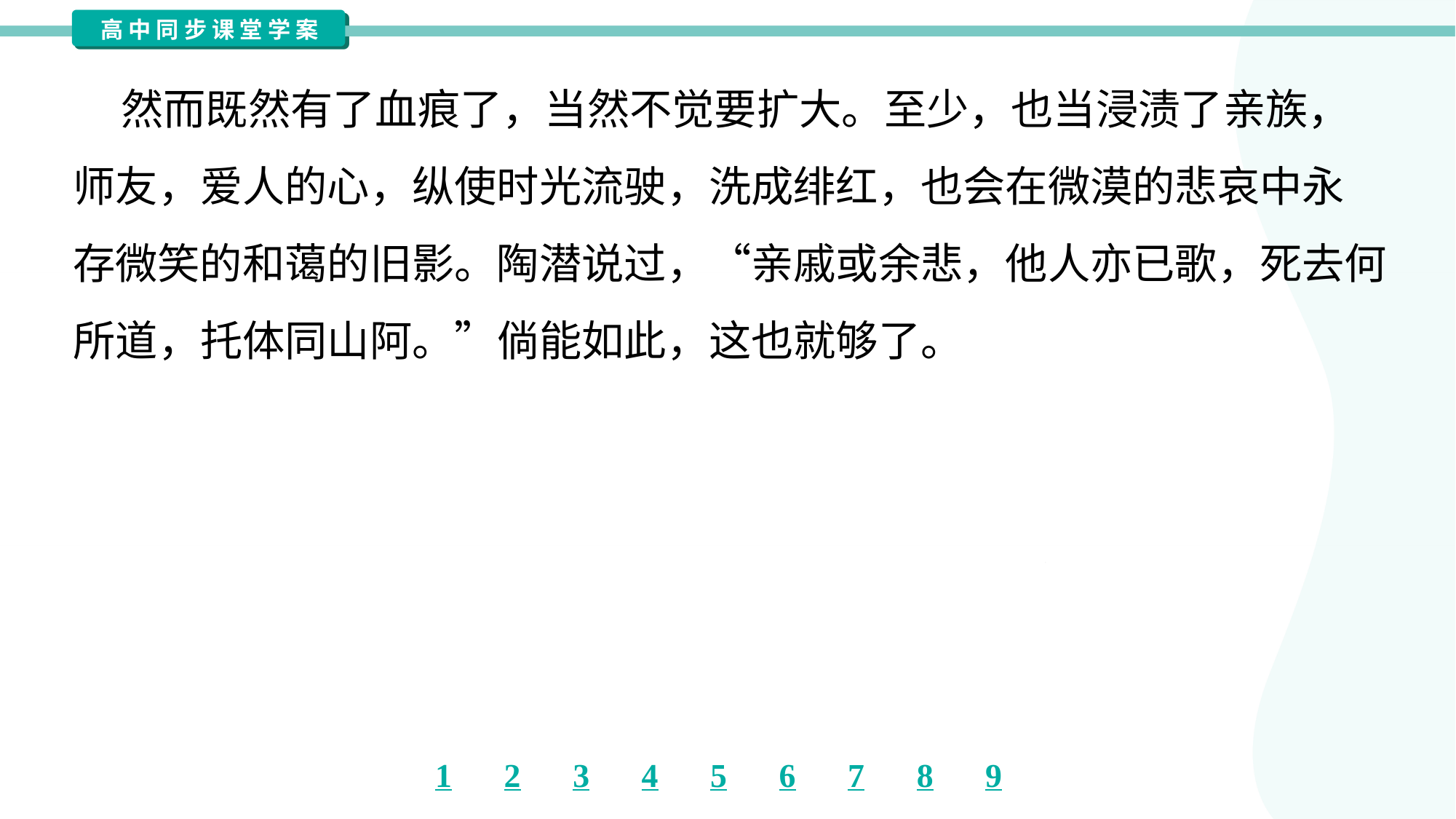

然而既然有了血痕了，当然不觉要扩大。至少，也当浸渍了亲族，
师友，爱人的心，纵使时光流驶，洗成绯红，也会在微漠的悲哀中永
存微笑的和蔼的旧影。陶潜说过，“亲戚或余悲，他人亦已歌，死去何
所道，托体同山阿。”倘能如此，这也就够了。